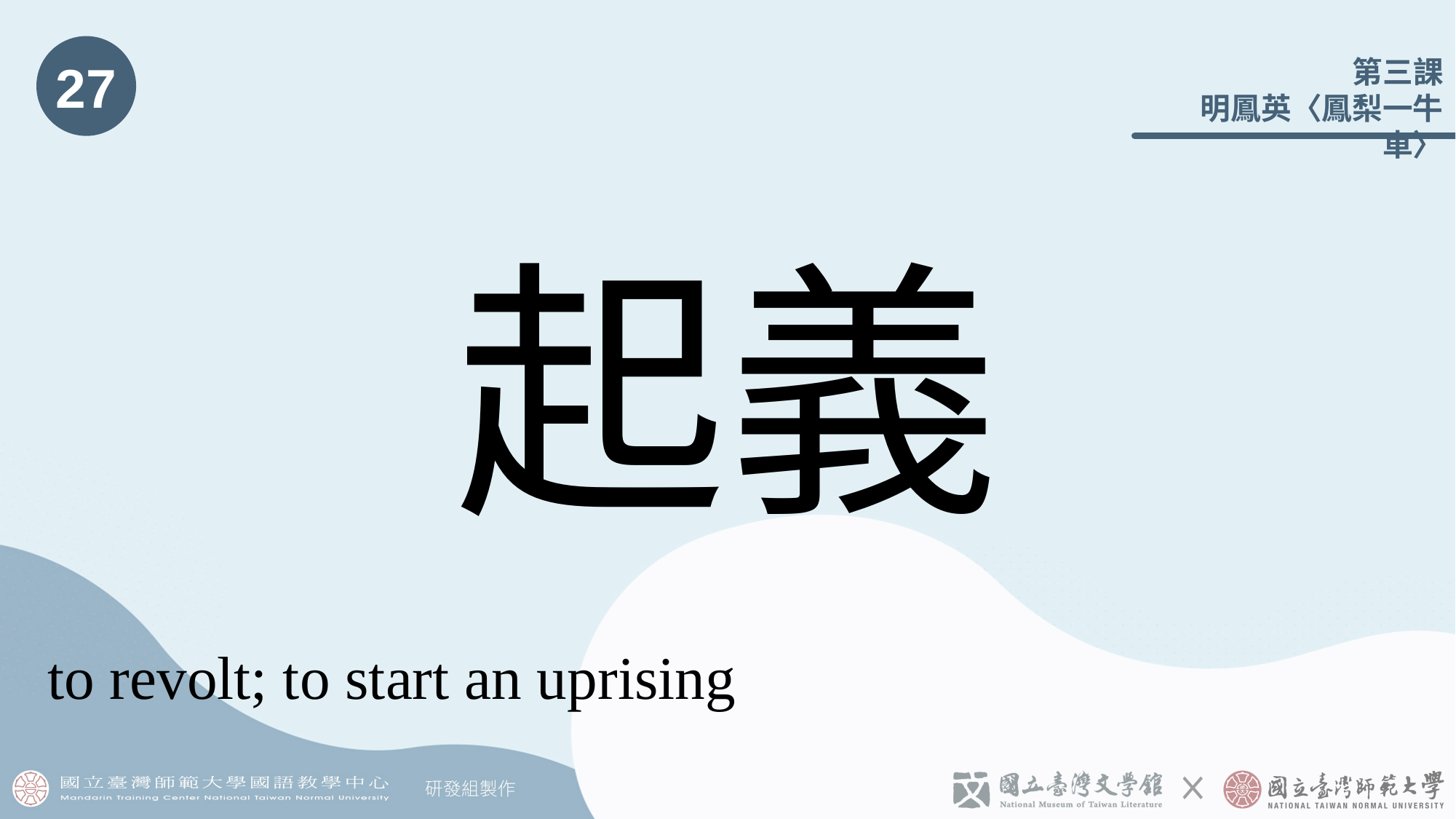

27
# 起義
to revolt; to start an uprising